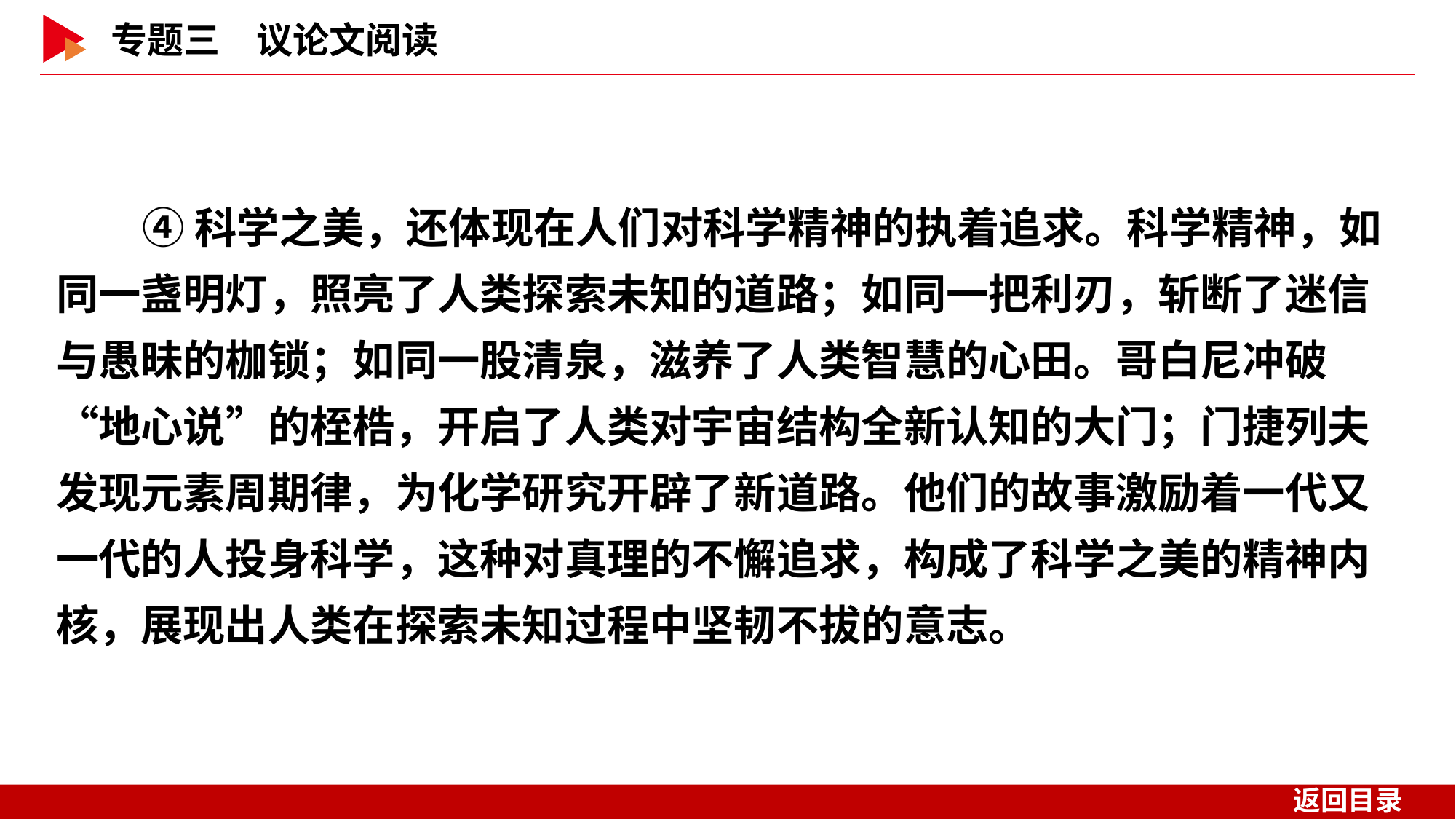

④科学之美，还体现在人们对科学精神的执着追求。科学精神，如同一盏明灯，照亮了人类探索未知的道路；如同一把利刃，斩断了迷信与愚昧的枷锁；如同一股清泉，滋养了人类智慧的心田。哥白尼冲破“地心说”的桎梏，开启了人类对宇宙结构全新认知的大门；门捷列夫发现元素周期律，为化学研究开辟了新道路。他们的故事激励着一代又一代的人投身科学，这种对真理的不懈追求，构成了科学之美的精神内核，展现出人类在探索未知过程中坚韧不拔的意志。